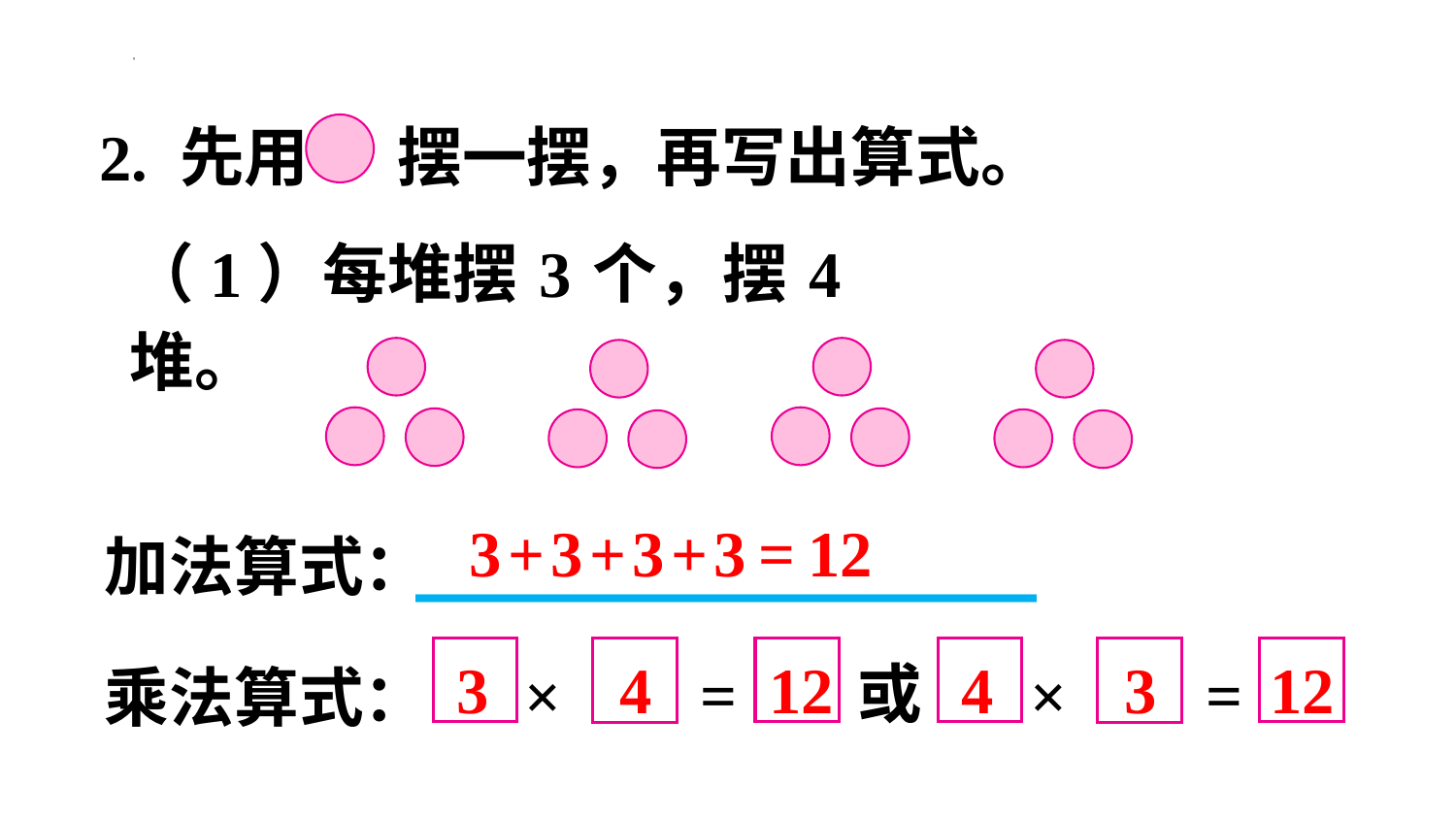

2. 先用      摆一摆，再写出算式。

（1）每堆摆3个，摆4堆。

3+3+3+3=12
加法算式：
________________
=
×

=
×

3
4
12
4
3
12
乘法算式：
或